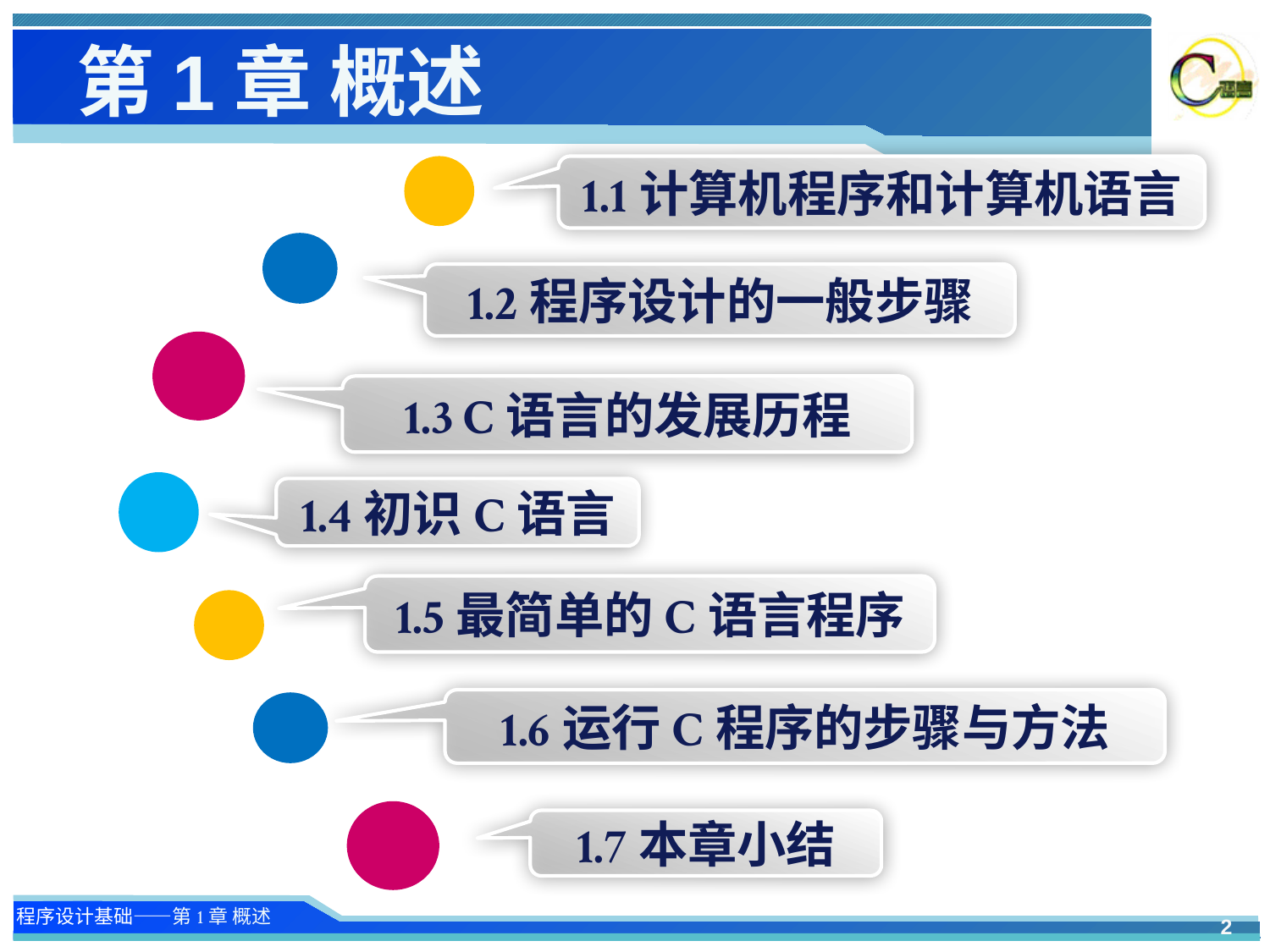

# 第1章 概述

1.1计算机程序和计算机语言

1.2程序设计的一般步骤

1.3 C语言的发展历程

1.4初识C语言
1.5最简单的C语言程序

1.6运行C程序的步骤与方法

1.7本章小结
2